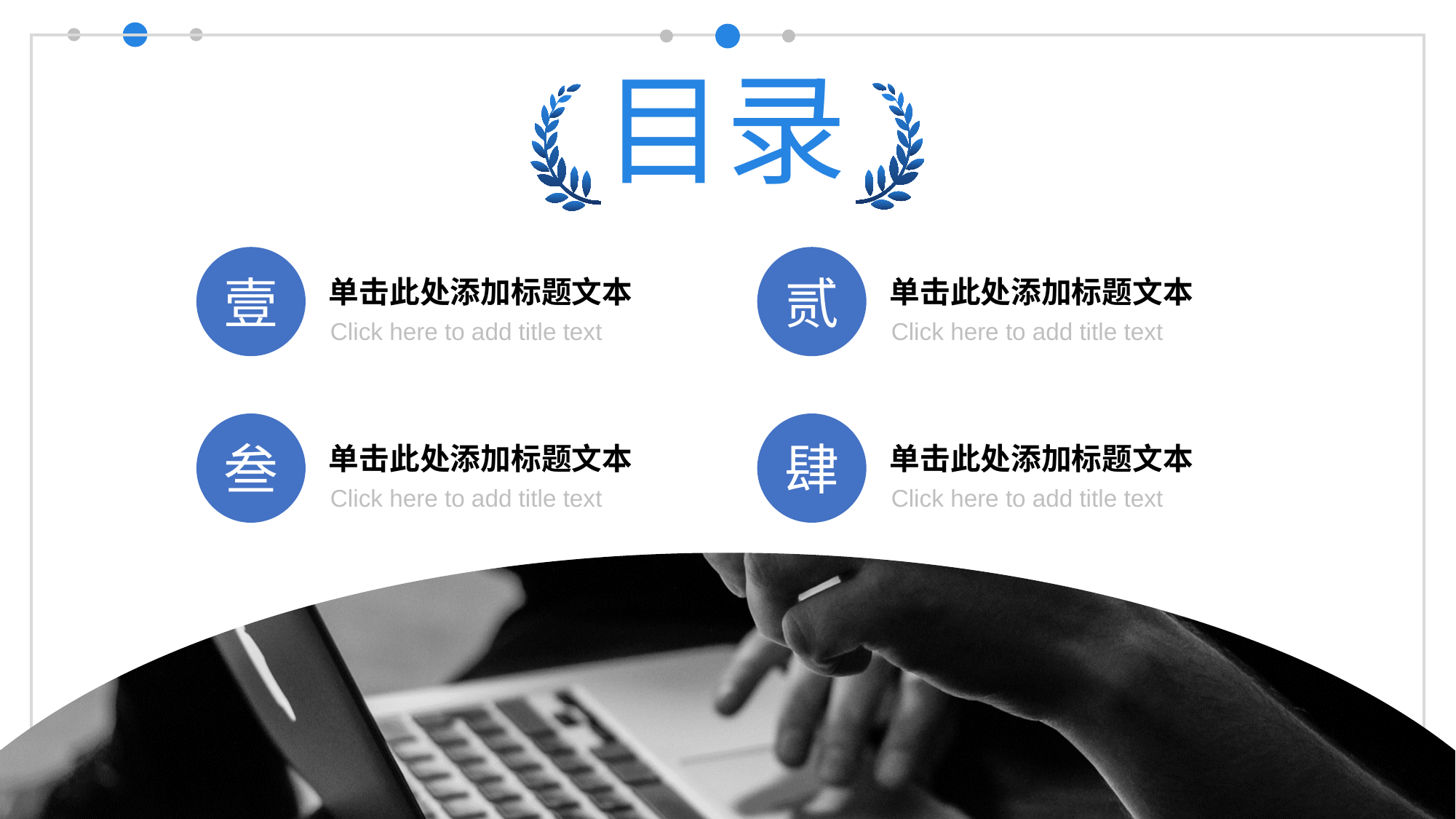

5 /1PP T模板网   ww w.5-1pptmoban.c om

目
录

壹
贰
单击此处添加标题文本
单击此处添加标题文本
Click here to add title text
Click here to add title text
叁
肆
单击此处添加标题文本
单击此处添加标题文本
Click here to add title text
Click here to add title text